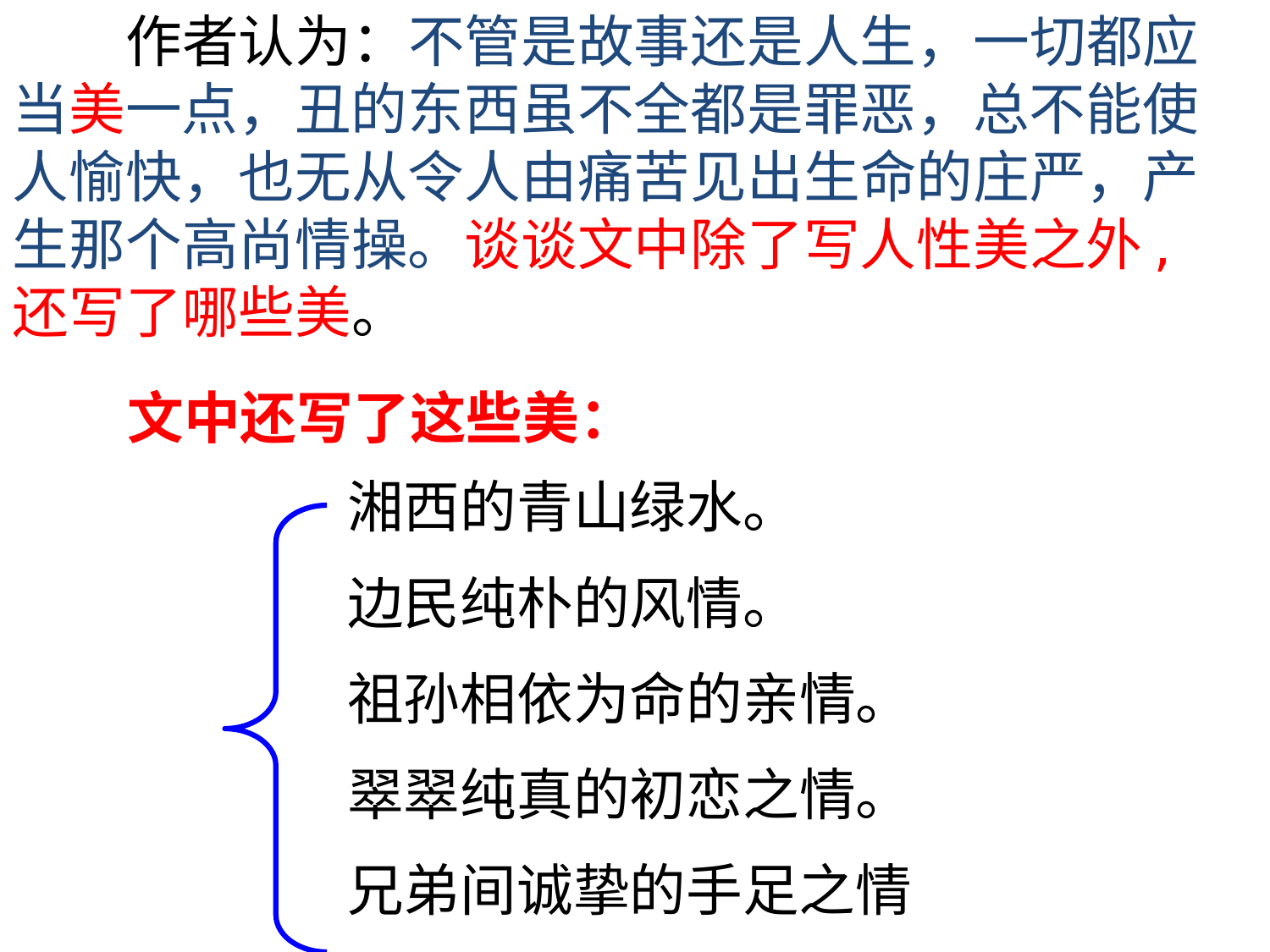

作者认为：不管是故事还是人生，一切都应当美一点，丑的东西虽不全都是罪恶，总不能使人愉快，也无从令人由痛苦见出生命的庄严，产生那个高尚情操。谈谈文中除了写人性美之外,还写了哪些美。
文中还写了这些美：
湘西的青山绿水。
边民纯朴的风情。
祖孙相依为命的亲情。
翠翠纯真的初恋之情。
兄弟间诚挚的手足之情